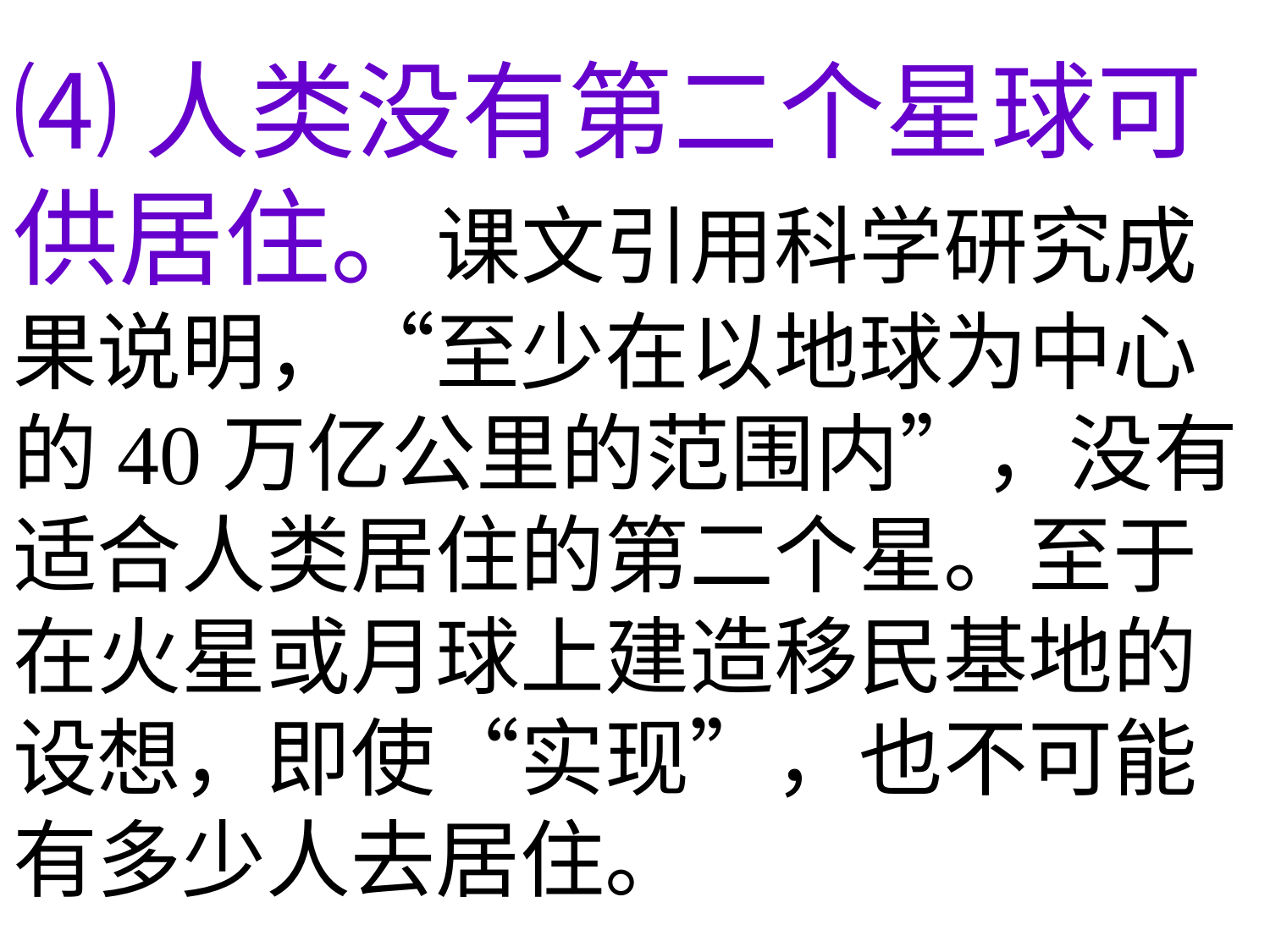

⑷人类没有第二个星球可供居住。课文引用科学研究成果说明，“至少在以地球为中心的40万亿公里的范围内”，没有适合人类居住的第二个星。至于在火星或月球上建造移民基地的设想，即使“实现”，也不可能有多少人去居住。